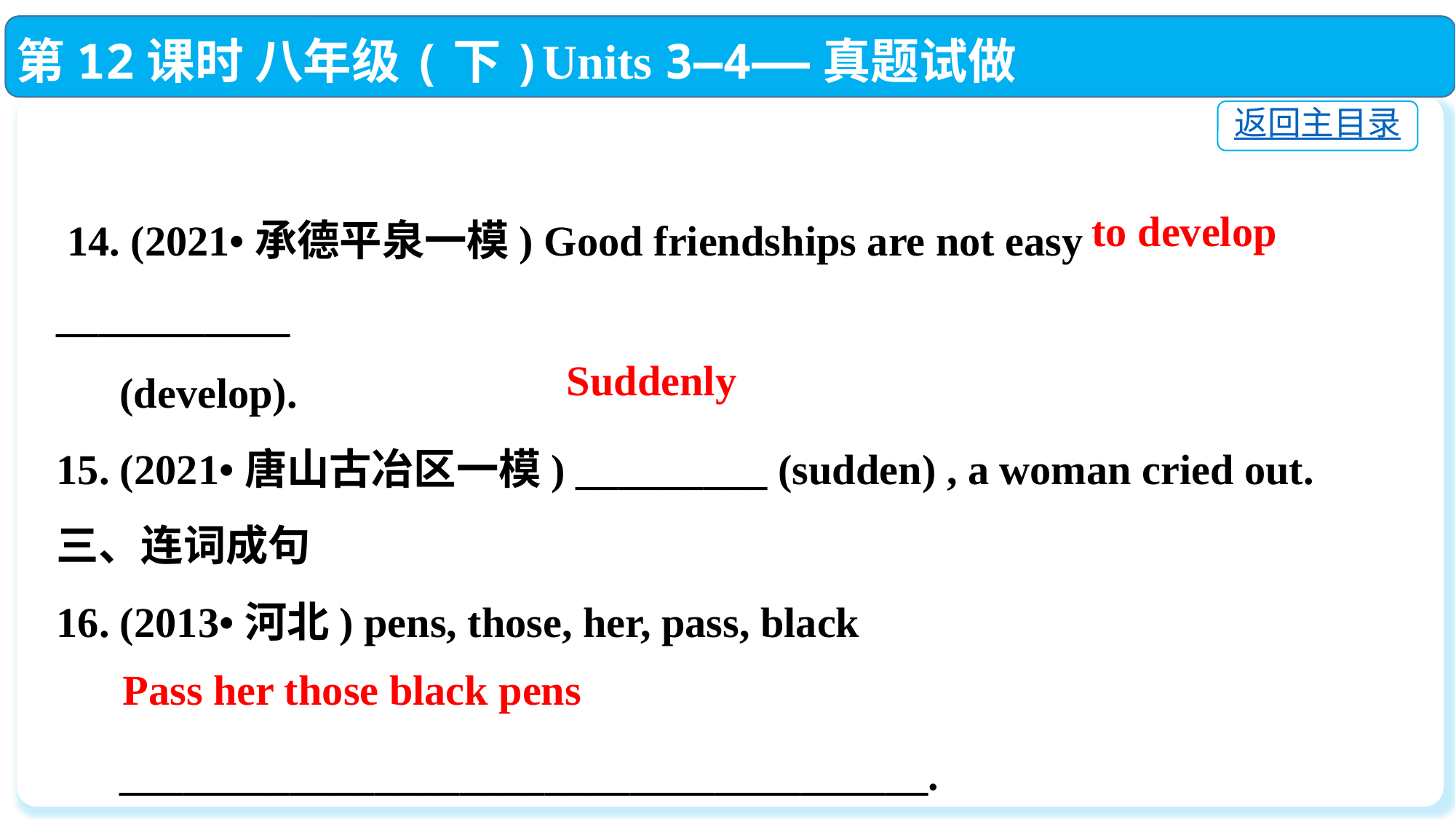

第12课时 八年级(下)Units 3—4——真题试做

返回主目录
 14. (2021•承德平泉一模) Good friendships are not easy ___________
      (develop).
15. (2021•唐山古冶区一模) _________ (sudden) , a woman cried out.
三、连词成句
16. (2013•河北) pens, those, her, pass, black

      ______________________________________.
to develop
Suddenly
Pass her those black pens